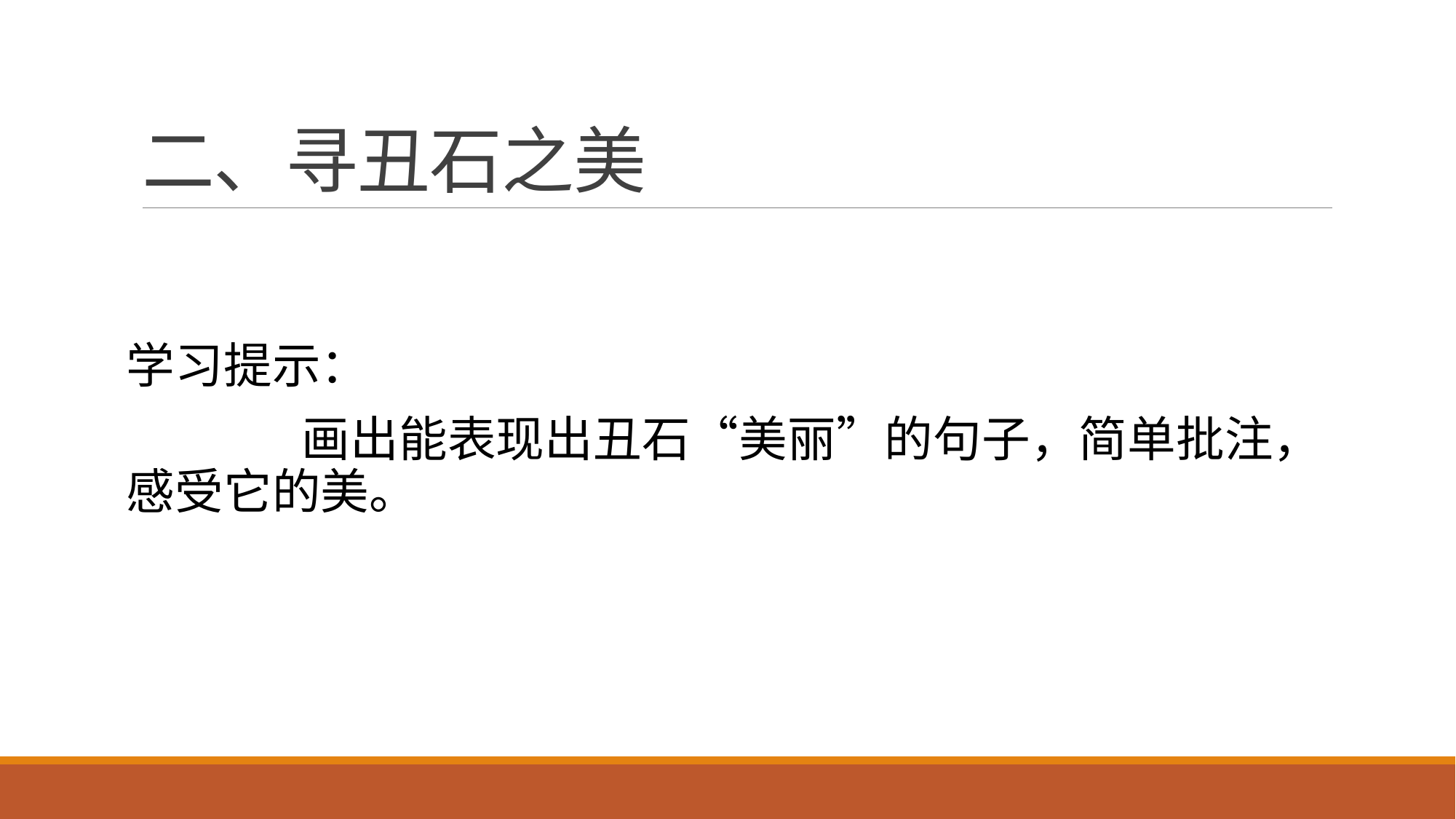

# 二、寻丑石之美
学习提示：
               画出能表现出丑石“美丽”的句子，简单批注，感受它的美。